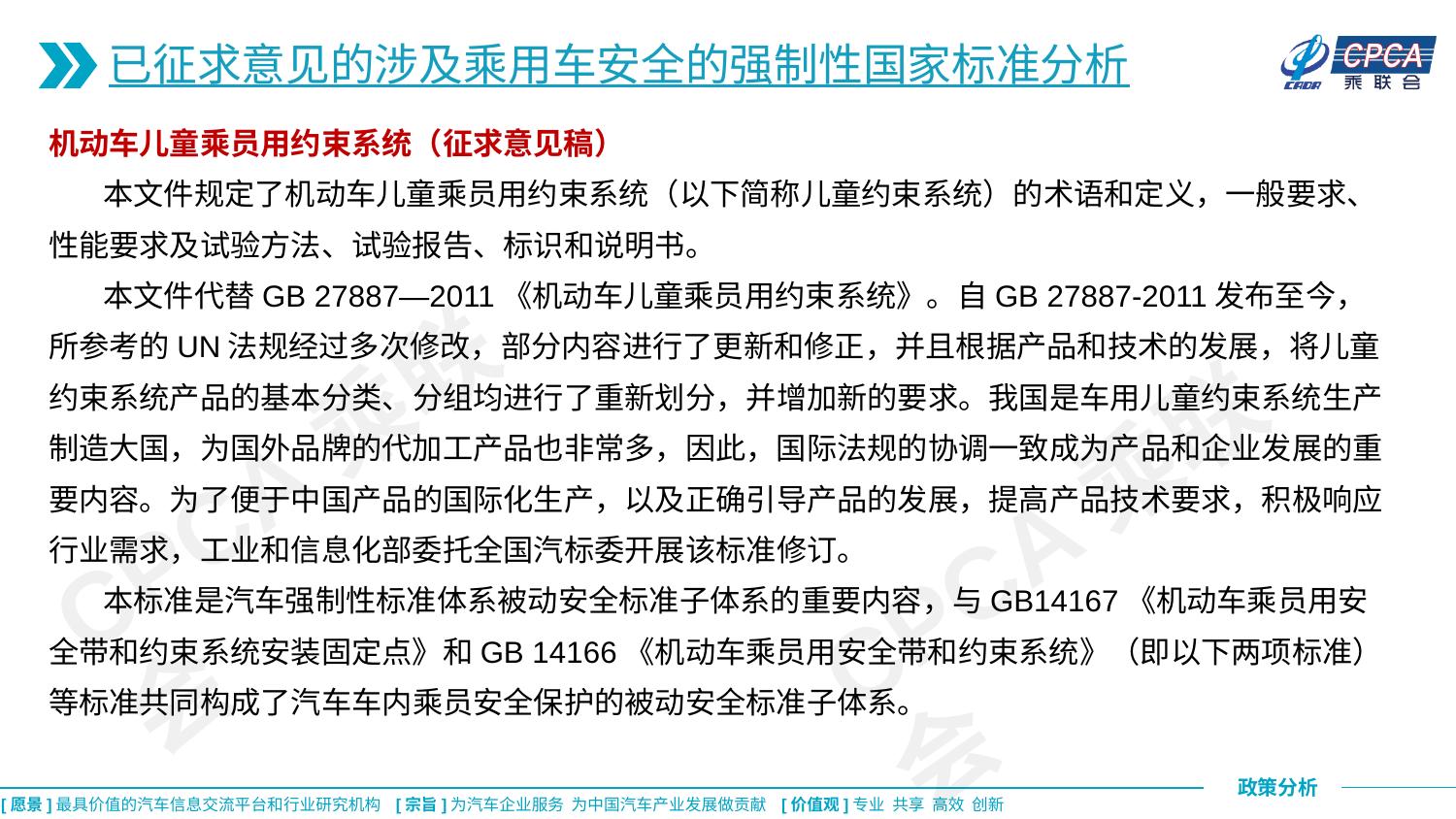

已征求意见的涉及乘用车安全的强制性国家标准分析
机动车儿童乘员用约束系统（征求意见稿）
       本文件规定了机动车儿童乘员用约束系统（以下简称儿童约束系统）的术语和定义，一般要求、性能要求及试验方法、试验报告、标识和说明书。
       本文件代替GB 27887—2011《机动车儿童乘员用约束系统》。自GB 27887-2011发布至今，所参考的UN法规经过多次修改，部分内容进行了更新和修正，并且根据产品和技术的发展，将儿童约束系统产品的基本分类、分组均进行了重新划分，并增加新的要求。我国是车用儿童约束系统生产制造大国，为国外品牌的代加工产品也非常多，因此，国际法规的协调一致成为产品和企业发展的重要内容。为了便于中国产品的国际化生产，以及正确引导产品的发展，提高产品技术要求，积极响应行业需求，工业和信息化部委托全国汽标委开展该标准修订。
       本标准是汽车强制性标准体系被动安全标准子体系的重要内容，与GB14167《机动车乘员用安全带和约束系统安装固定点》和GB 14166《机动车乘员用安全带和约束系统》（即以下两项标准）等标准共同构成了汽车车内乘员安全保护的被动安全标准子体系。
CPCA乘联会
CPCA乘联会